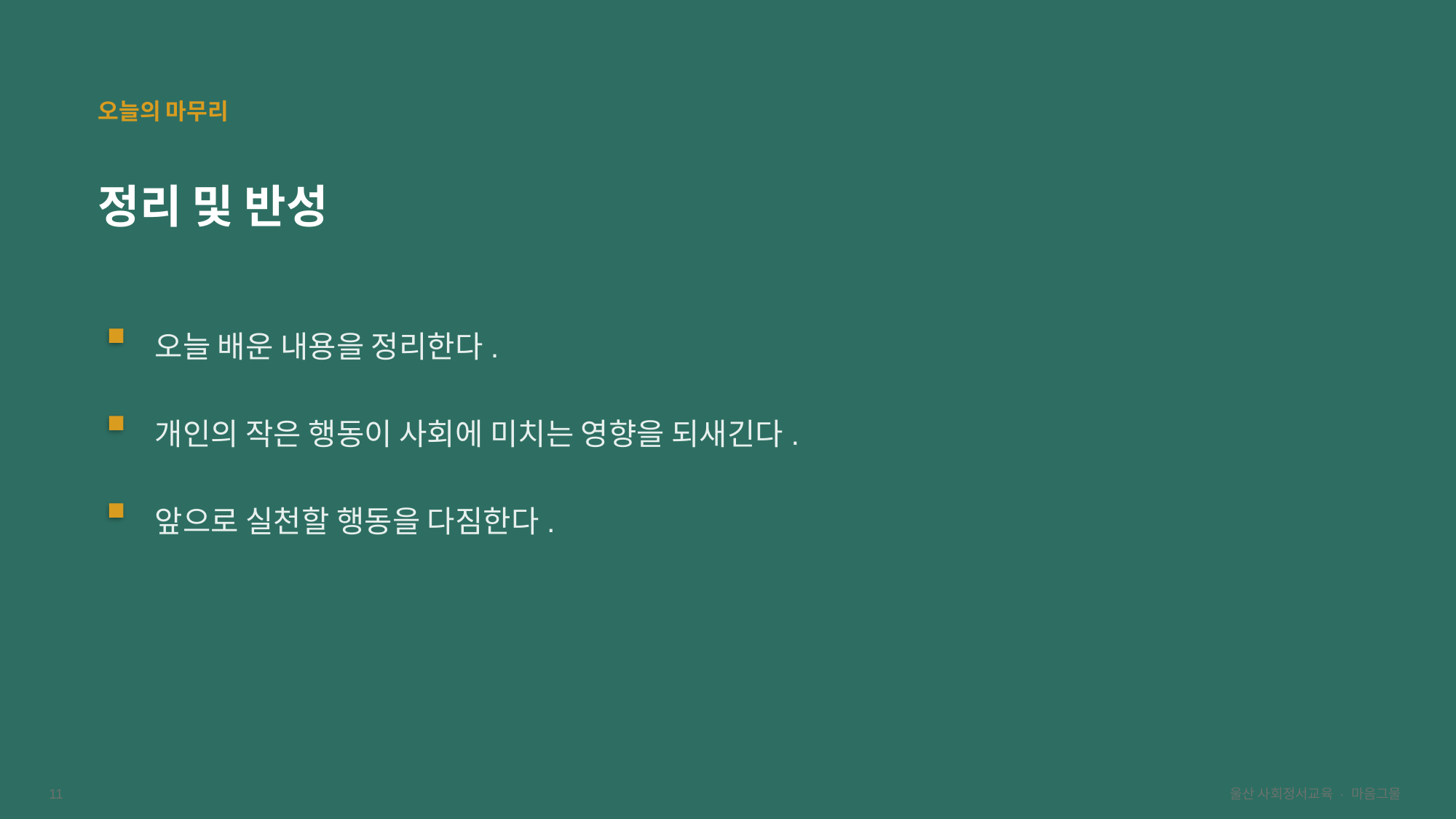

오늘의 마무리
정리 및 반성
오늘 배운 내용을 정리한다.

개인의 작은 행동이 사회에 미치는 영향을 되새긴다.

앞으로 실천할 행동을 다짐한다.

11
울산 사회정서교육 · 마음그물